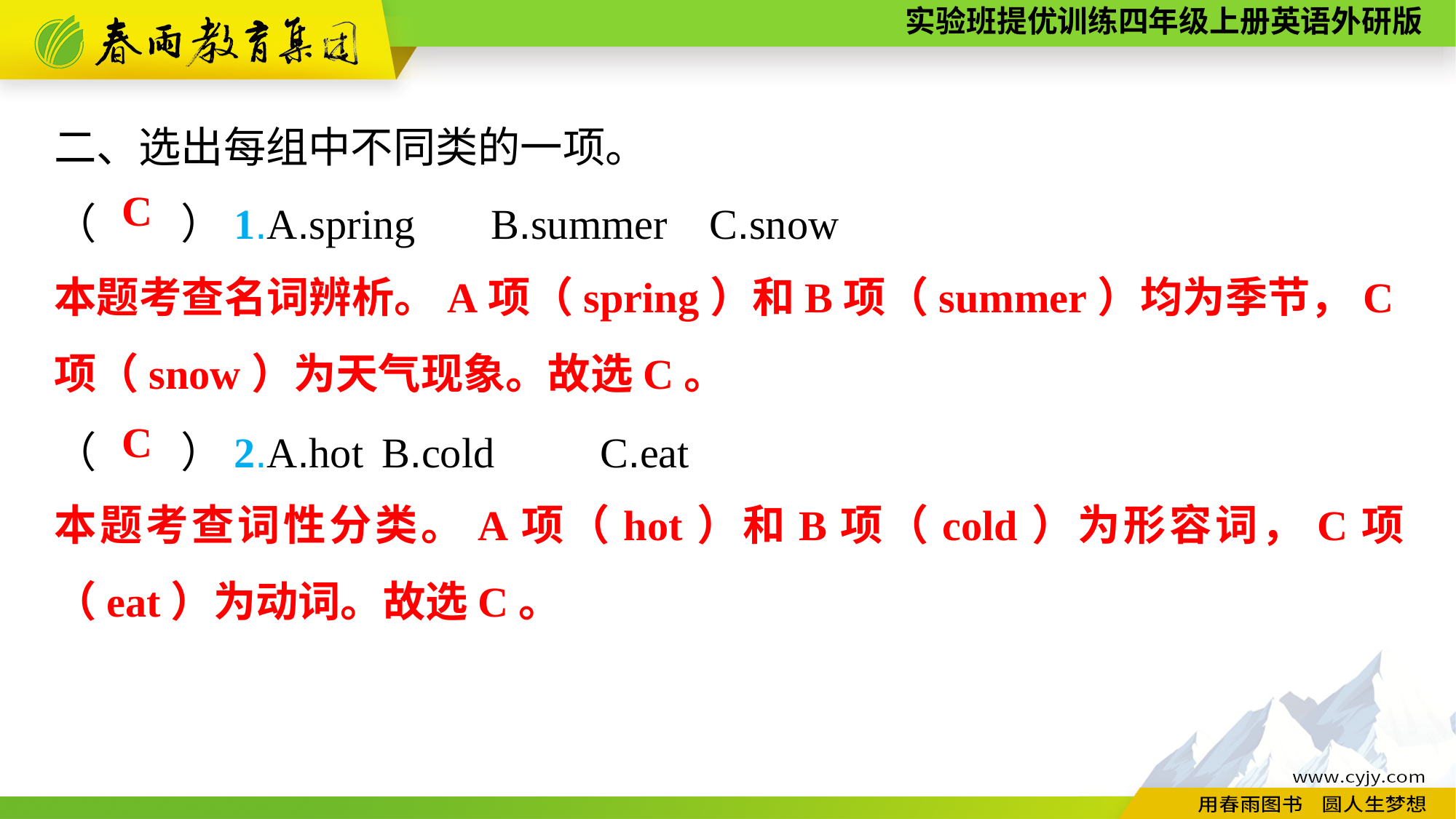

二、选出每组中不同类的一项。
（　　）1.A.spring	B.summer	C.snow

（　　）2.A.hot	B.cold	C.eat

C
本题考查名词辨析。A项（spring）和B项（summer）均为季节，C项（snow）为天气现象。故选C。
C
本题考查词性分类。A项（hot）和B项（cold）为形容词，C项（eat）为动词。故选C。